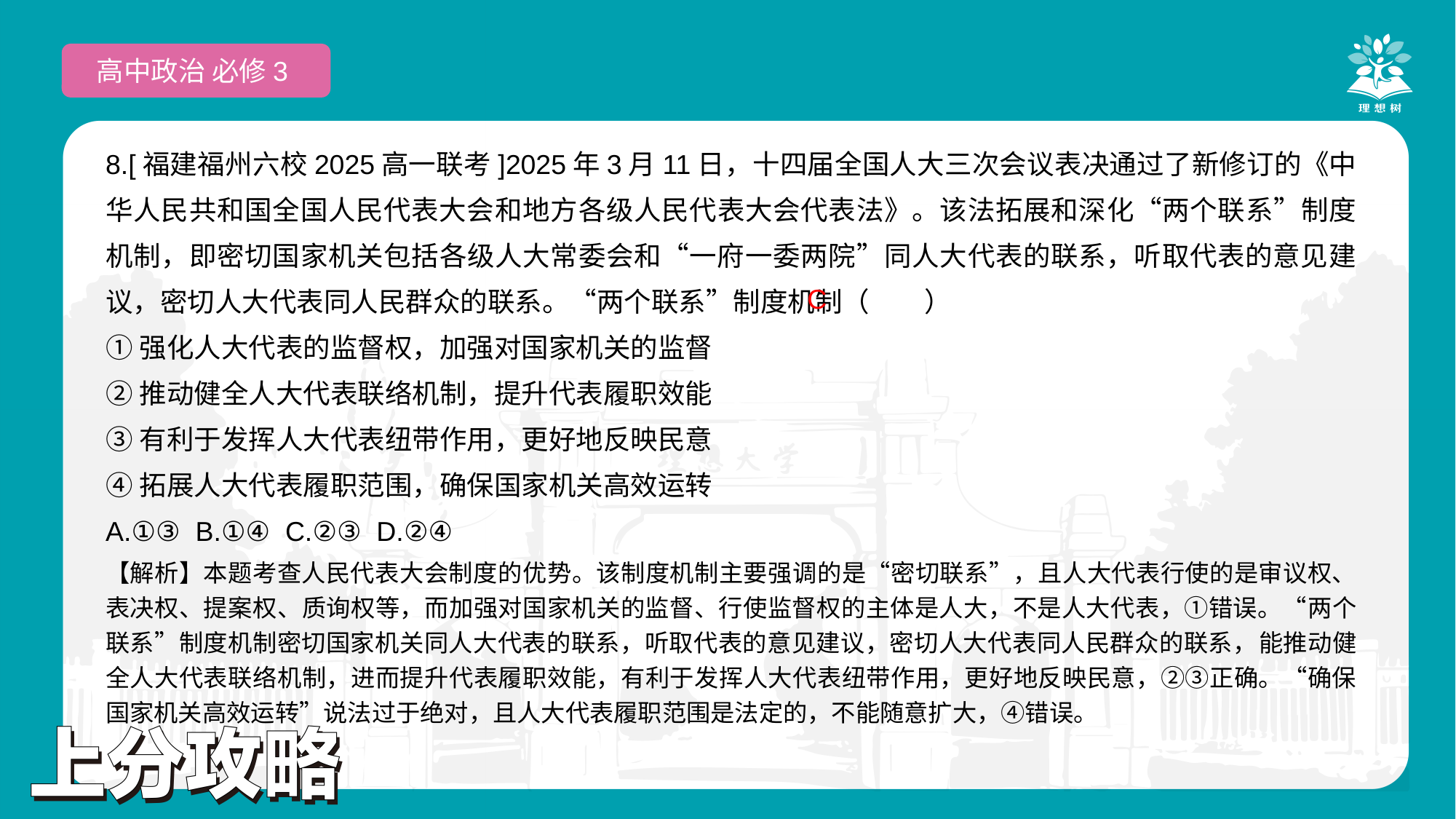

高中政治 必修3
8.[福建福州六校2025高一联考]2025年3月11日，十四届全国人大三次会议表决通过了新修订的《中华人民共和国全国人民代表大会和地方各级人民代表大会代表法》。该法拓展和深化“两个联系”制度机制，即密切国家机关包括各级人大常委会和“一府一委两院”同人大代表的联系，听取代表的意见建议，密切人大代表同人民群众的联系。“两个联系”制度机制（　　）
①强化人大代表的监督权，加强对国家机关的监督
②推动健全人大代表联络机制，提升代表履职效能
③有利于发挥人大代表纽带作用，更好地反映民意
④拓展人大代表履职范围，确保国家机关高效运转
A.①③  B.①④  C.②③  D.②④
 C
【解析】本题考查人民代表大会制度的优势。该制度机制主要强调的是“密切联系”，且人大代表行使的是审议权、表决权、提案权、质询权等，而加强对国家机关的监督、行使监督权的主体是人大，不是人大代表，①错误。“两个联系”制度机制密切国家机关同人大代表的联系，听取代表的意见建议，密切人大代表同人民群众的联系，能推动健全人大代表联络机制，进而提升代表履职效能，有利于发挥人大代表纽带作用，更好地反映民意，②③正确。“确保国家机关高效运转”说法过于绝对，且人大代表履职范围是法定的，不能随意扩大，④错误。